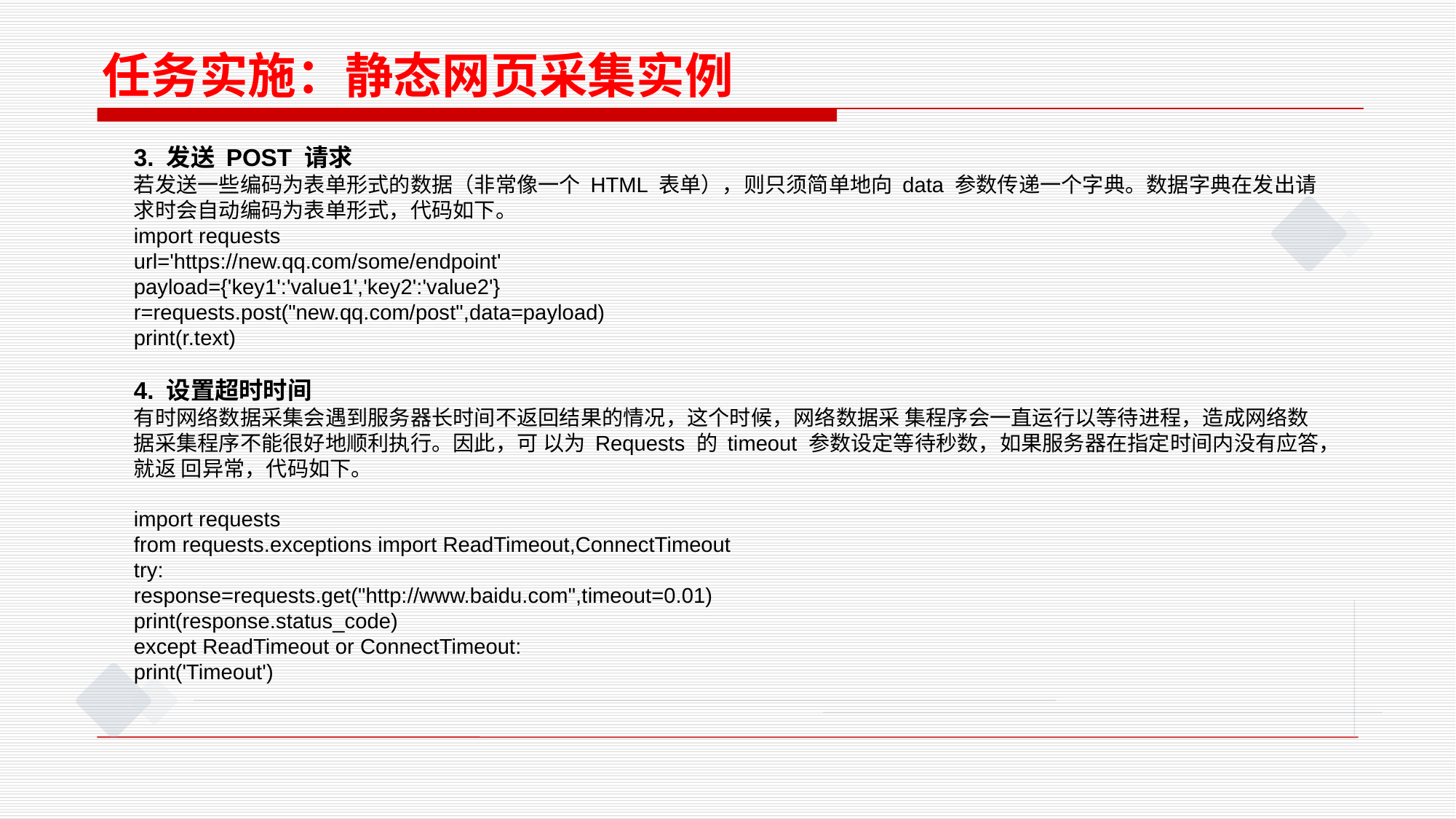

任务实施：静态网页采集实例
3. 发送 POST 请求
若发送一些编码为表单形式的数据（非常像一个 HTML 表单），则只须简单地向 data 参数传递一个字典。数据字典在发出请求时会自动编码为表单形式，代码如下。
import requests
url='https://new.qq.com/some/endpoint'
payload={'key1':'value1','key2':'value2'}
r=requests.post("new.qq.com/post",data=payload)
print(r.text)

4. 设置超时时间
有时网络数据采集会遇到服务器长时间不返回结果的情况，这个时候，网络数据采 集程序会一直运行以等待进程，造成网络数据采集程序不能很好地顺利执行。因此，可 以为 Requests 的 timeout 参数设定等待秒数，如果服务器在指定时间内没有应答，就返 回异常，代码如下。

import requests
from requests.exceptions import ReadTimeout,ConnectTimeout
try:
response=requests.get("http://www.baidu.com",timeout=0.01)
print(response.status_code)
except ReadTimeout or ConnectTimeout:
print('Timeout')